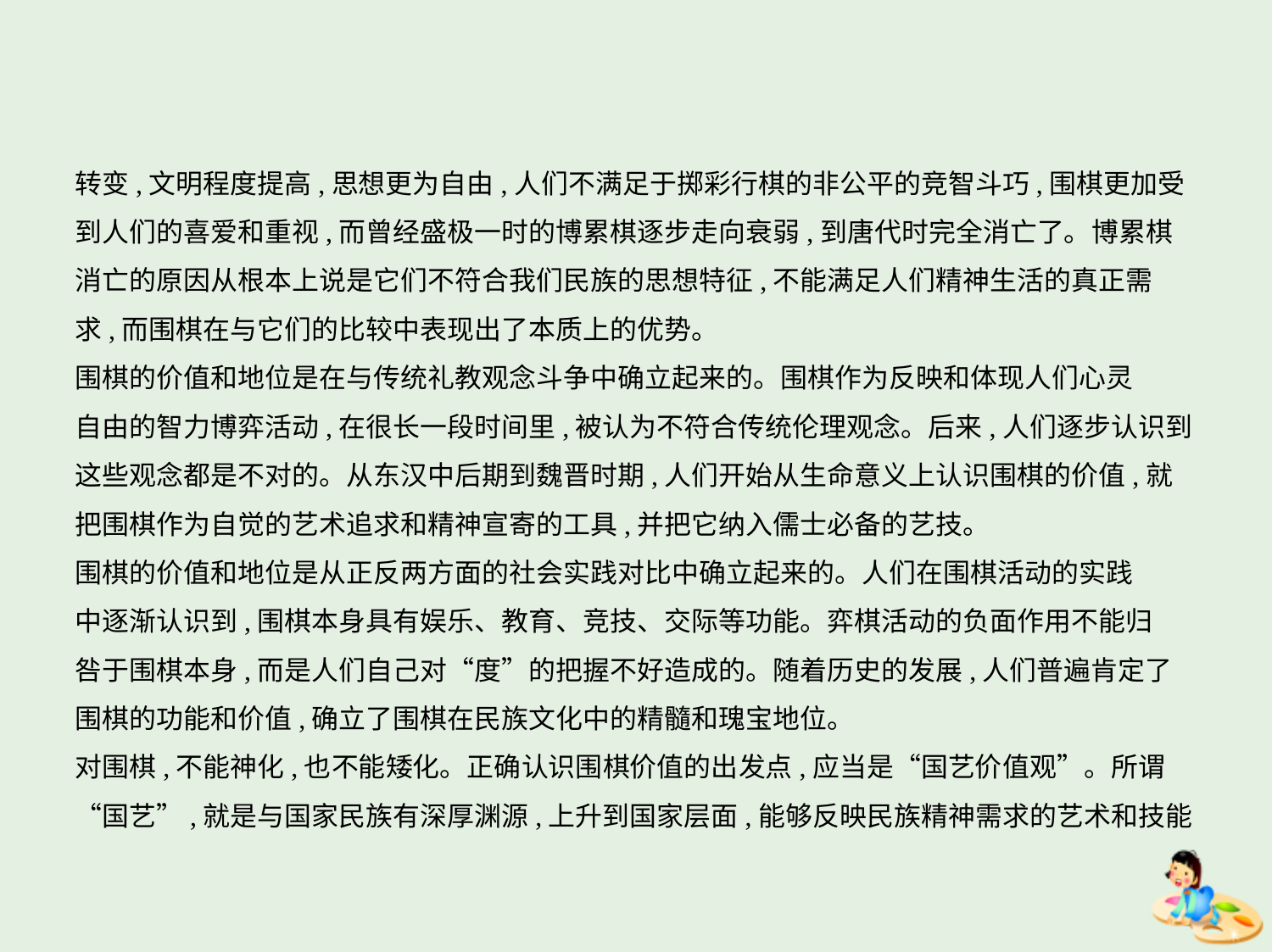

转变,文明程度提高,思想更为自由,人们不满足于掷彩行棋的非公平的竞智斗巧,围棋更加受
到人们的喜爱和重视,而曾经盛极一时的博累棋逐步走向衰弱,到唐代时完全消亡了。博累棋
消亡的原因从根本上说是它们不符合我们民族的思想特征,不能满足人们精神生活的真正需
求,而围棋在与它们的比较中表现出了本质上的优势。
围棋的价值和地位是在与传统礼教观念斗争中确立起来的。围棋作为反映和体现人们心灵
自由的智力博弈活动,在很长一段时间里,被认为不符合传统伦理观念。后来,人们逐步认识到
这些观念都是不对的。从东汉中后期到魏晋时期,人们开始从生命意义上认识围棋的价值,就
把围棋作为自觉的艺术追求和精神宣寄的工具,并把它纳入儒士必备的艺技。
围棋的价值和地位是从正反两方面的社会实践对比中确立起来的。人们在围棋活动的实践
中逐渐认识到,围棋本身具有娱乐、教育、竞技、交际等功能。弈棋活动的负面作用不能归
咎于围棋本身,而是人们自己对“度”的把握不好造成的。随着历史的发展,人们普遍肯定了
围棋的功能和价值,确立了围棋在民族文化中的精髓和瑰宝地位。
对围棋,不能神化,也不能矮化。正确认识围棋价值的出发点,应当是“国艺价值观”。所谓
“国艺”,就是与国家民族有深厚渊源,上升到国家层面,能够反映民族精神需求的艺术和技能